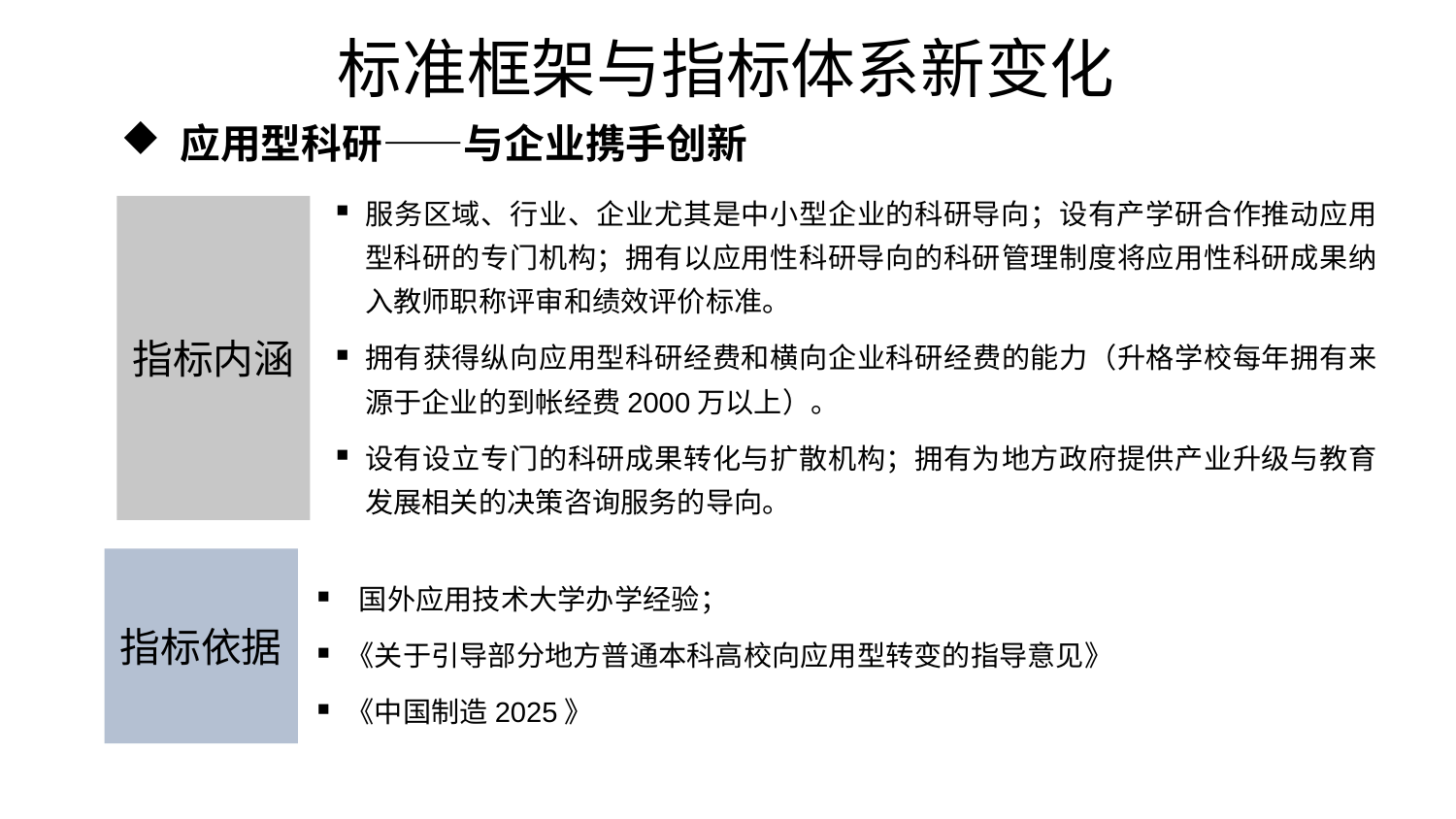

# 标准框架与指标体系新变化
 应用型科研——与企业携手创新
服务区域、行业、企业尤其是中小型企业的科研导向；设有产学研合作推动应用型科研的专门机构；拥有以应用性科研导向的科研管理制度将应用性科研成果纳入教师职称评审和绩效评价标准。
拥有获得纵向应用型科研经费和横向企业科研经费的能力（升格学校每年拥有来源于企业的到帐经费2000万以上）。
设有设立专门的科研成果转化与扩散机构；拥有为地方政府提供产业升级与教育发展相关的决策咨询服务的导向。

指标内涵
指标依据
 国外应用技术大学办学经验；
《关于引导部分地方普通本科高校向应用型转变的指导意见》
《中国制造2025》